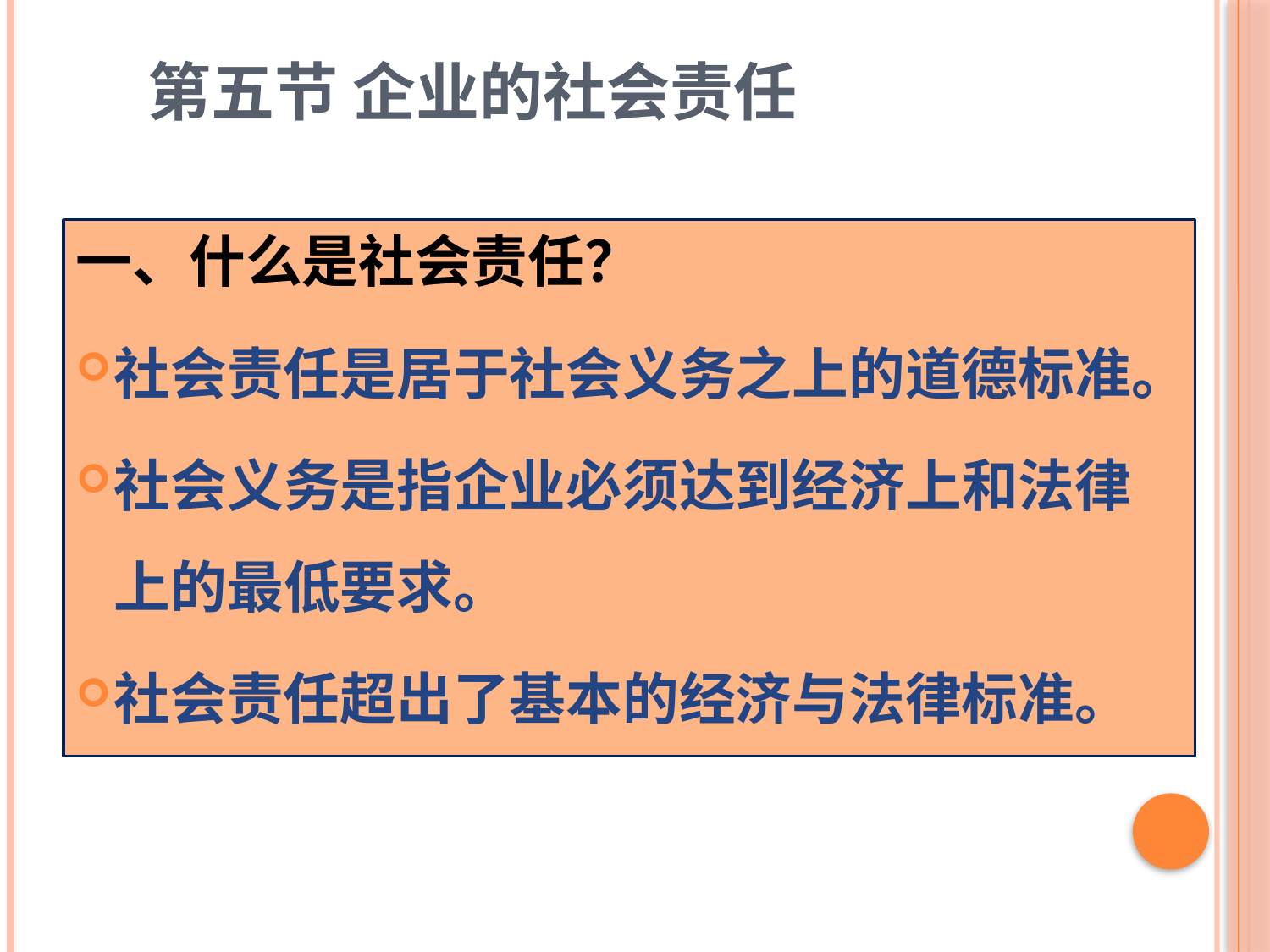

# 第五节 企业的社会责任
一、什么是社会责任？
社会责任是居于社会义务之上的道德标准。
社会义务是指企业必须达到经济上和法律上的最低要求。
社会责任超出了基本的经济与法律标准。